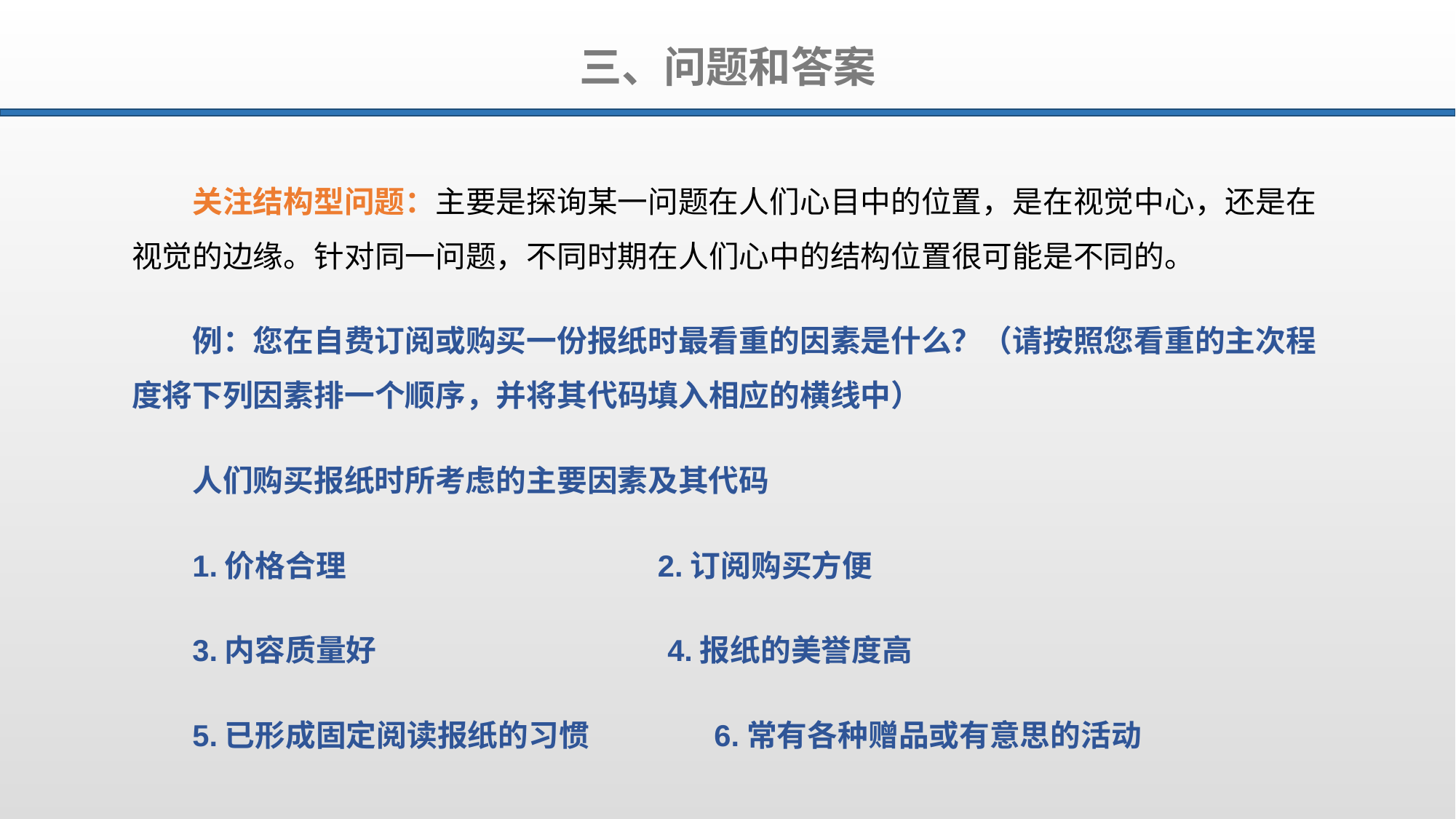

三、问题和答案

关注结构型问题：主要是探询某一问题在人们心目中的位置，是在视觉中心，还是在视觉的边缘。针对同一问题，不同时期在人们心中的结构位置很可能是不同的。
例：您在自费订阅或购买一份报纸时最看重的因素是什么？（请按照您看重的主次程度将下列因素排一个顺序，并将其代码填入相应的横线中）
人们购买报纸时所考虑的主要因素及其代码
1.价格合理                                            2.订阅购买方便
3.内容质量好                                         4.报纸的美誉度高
5.已形成固定阅读报纸的习惯                 6.常有各种赠品或有意思的活动